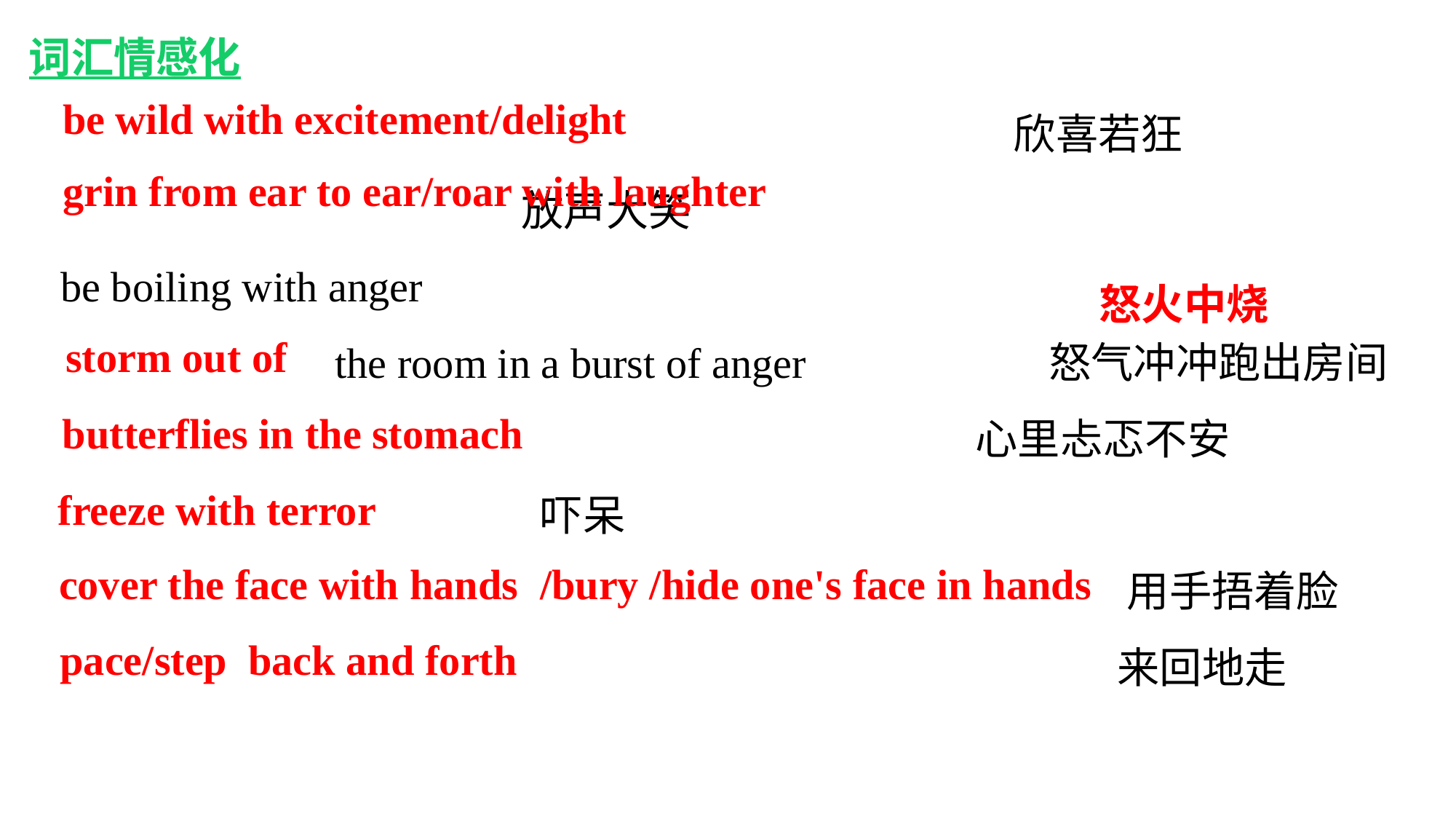

词汇情感化
                                                                                                       欣喜若狂
                                                   放声大笑
   be boiling with anger
                             the room in a burst of anger                      怒气冲冲跑出房间
                                                                                                   心里忐忑不安
                                                     吓呆
                                                                                                                   用手捂着脸
                                                                                                                  来回地走

 be wild with excitement/delight
grin from ear to ear/roar with laughter
怒火中烧
storm out of
butterflies in the stomach
freeze with terror
cover the face with hands  /bury /hide one's face in hands
pace/step  back and forth